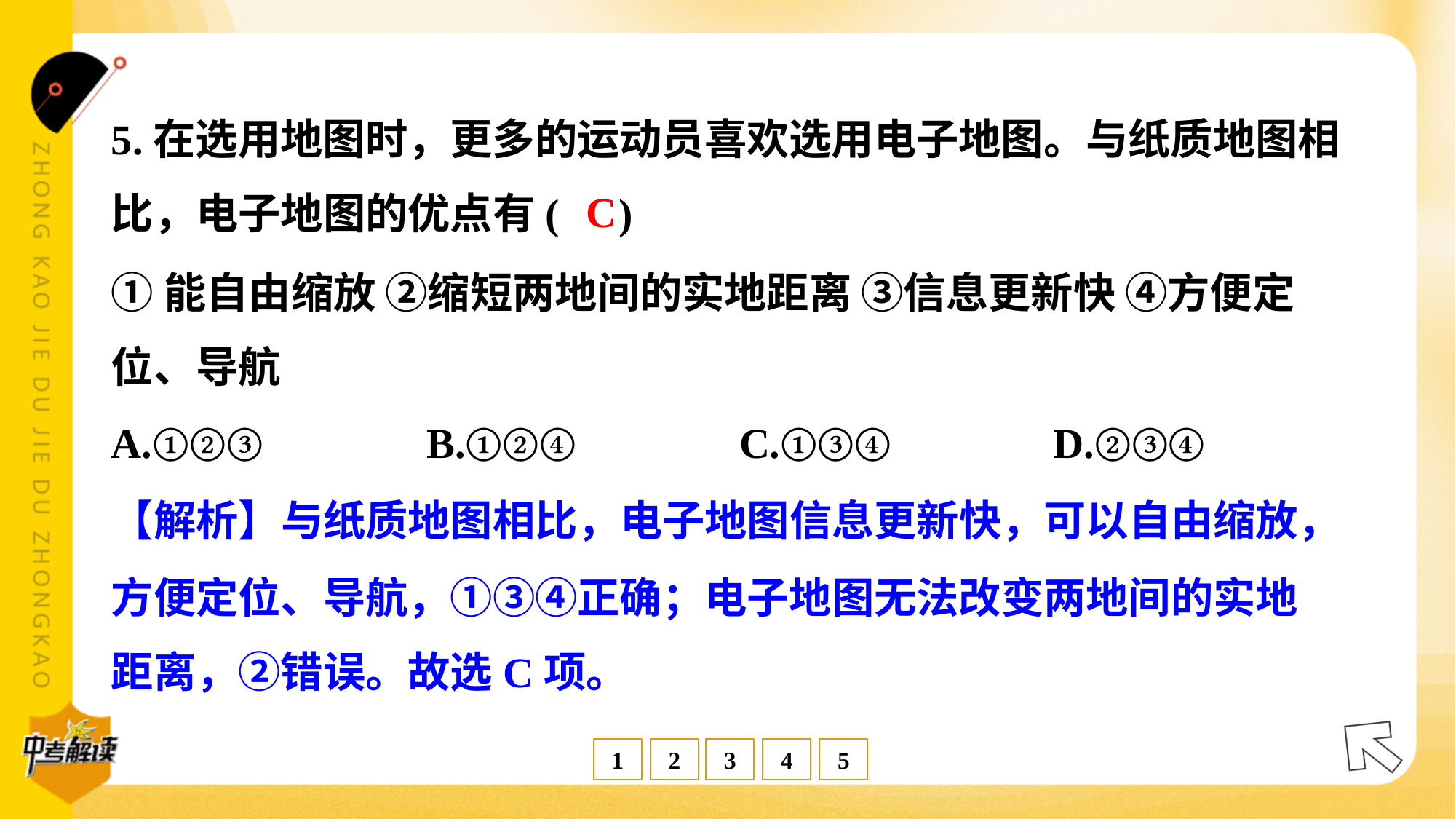

5.在选用地图时，更多的运动员喜欢选用电子地图。与纸质地图相
比，电子地图的优点有(     )
C
①能自由缩放 ②缩短两地间的实地距离 ③信息更新快 ④方便定
位、导航
A.①②③	B.①②④	C.①③④	D.②③④
【解析】与纸质地图相比，电子地图信息更新快，可以自由缩放，
方便定位、导航，①③④正确；电子地图无法改变两地间的实地
距离，②错误。故选C项。